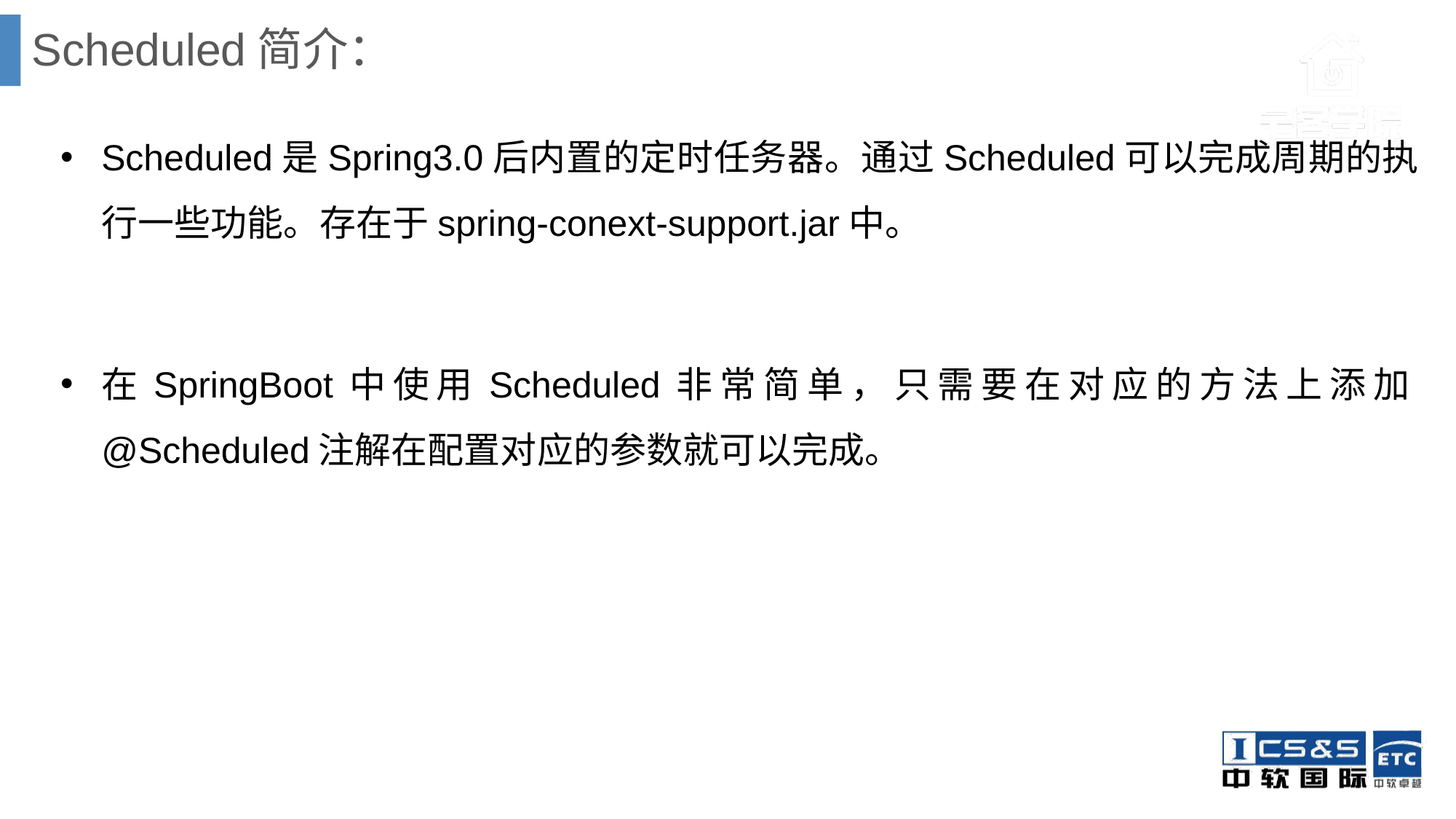

# Scheduled简介：
Scheduled是Spring3.0后内置的定时任务器。通过Scheduled可以完成周期的执行一些功能。存在于spring-conext-support.jar中。

在SpringBoot中使用Scheduled非常简单，只需要在对应的方法上添加@Scheduled注解在配置对应的参数就可以完成。